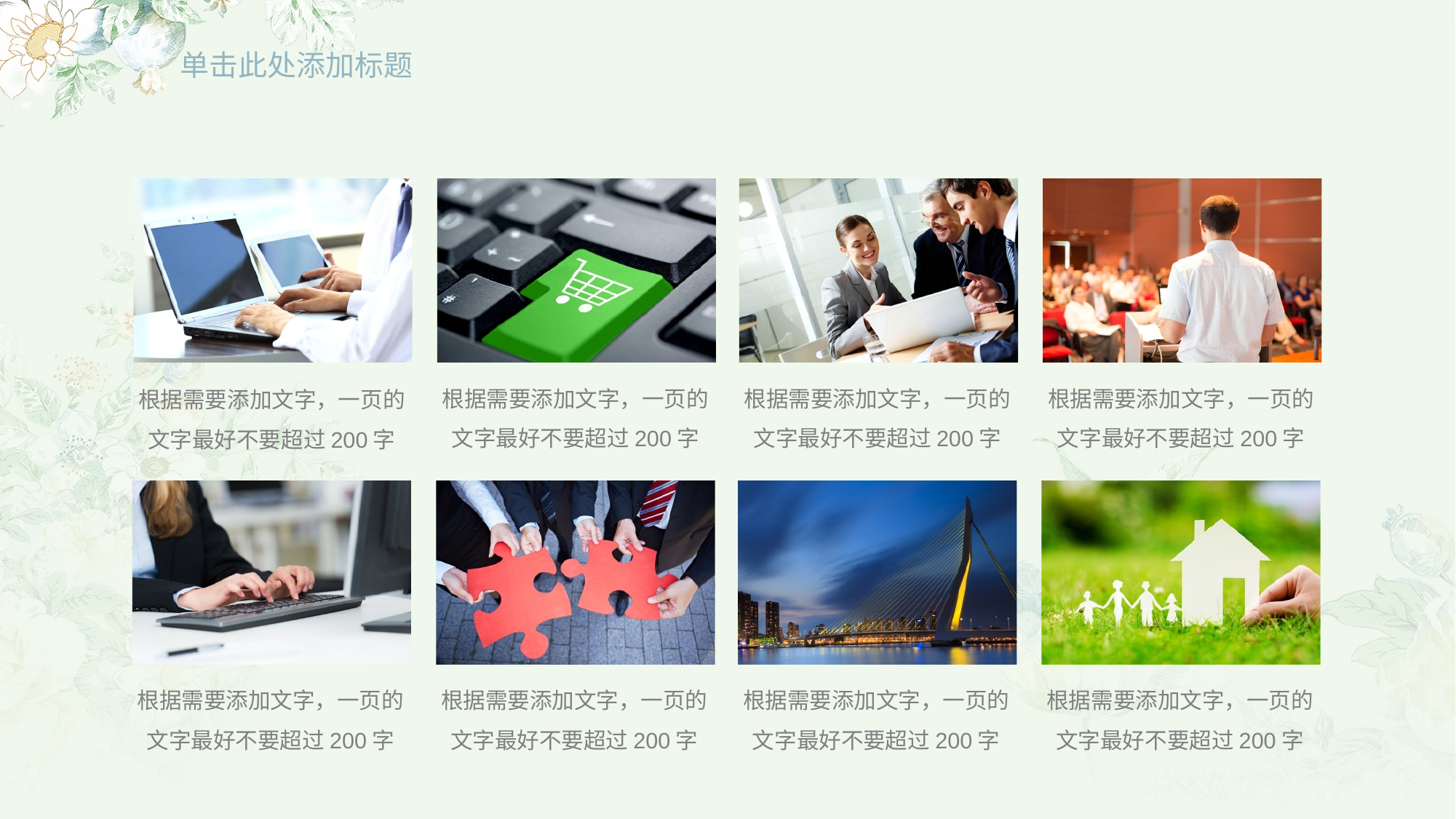

# 单击此处添加标题

根据需要添加文字，一页的文字最好不要超过200字
根据需要添加文字，一页的文字最好不要超过200字
根据需要添加文字，一页的文字最好不要超过200字
根据需要添加文字，一页的文字最好不要超过200字

根据需要添加文字，一页的文字最好不要超过200字
根据需要添加文字，一页的文字最好不要超过200字
根据需要添加文字，一页的文字最好不要超过200字
根据需要添加文字，一页的文字最好不要超过200字